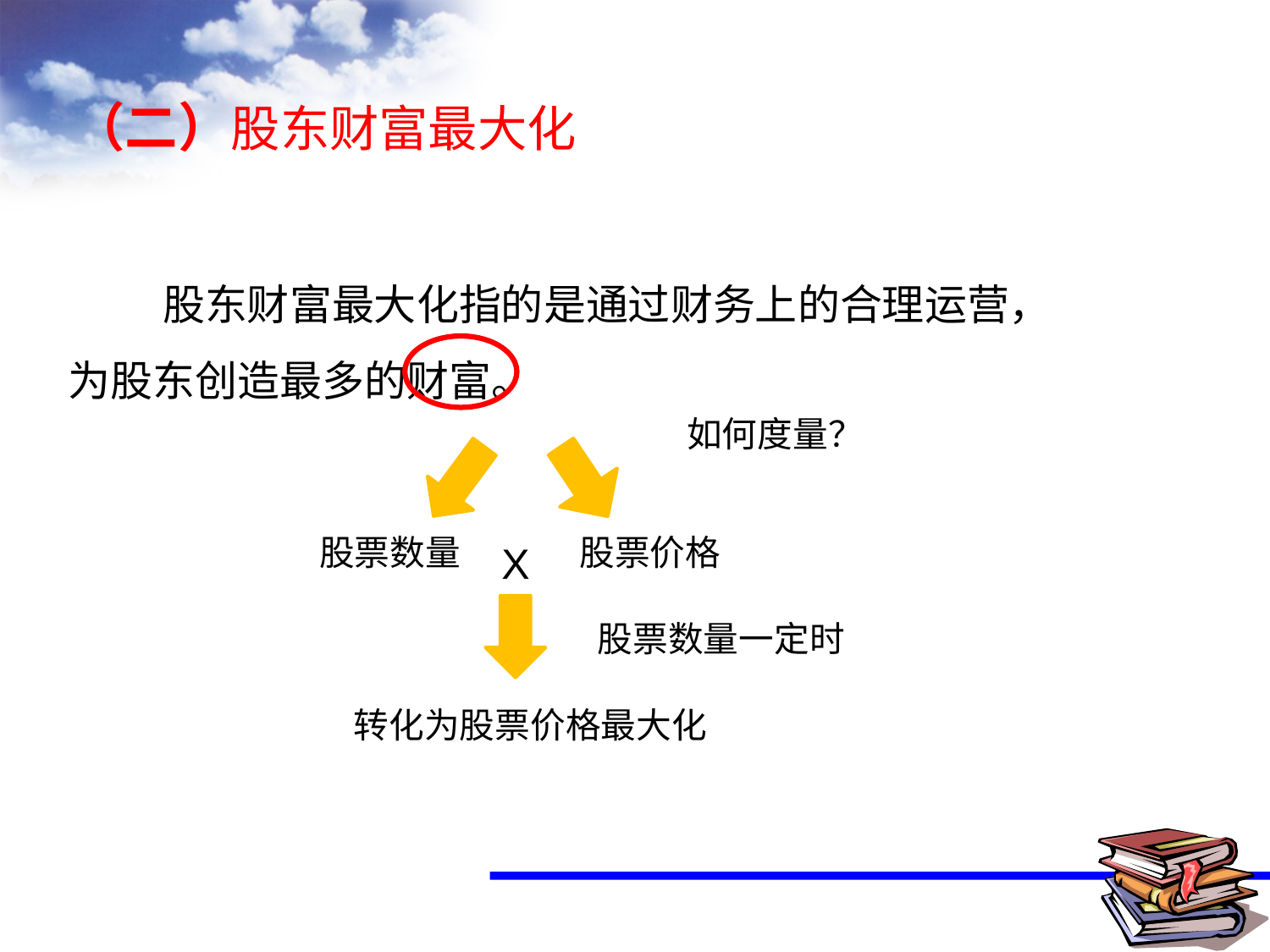

（二）股东财富最大化

 股东财富最大化指的是通过财务上的合理运营，为股东创造最多的财富。

如何度量？

股票数量
股票价格
X

股票数量一定时
转化为股票价格最大化